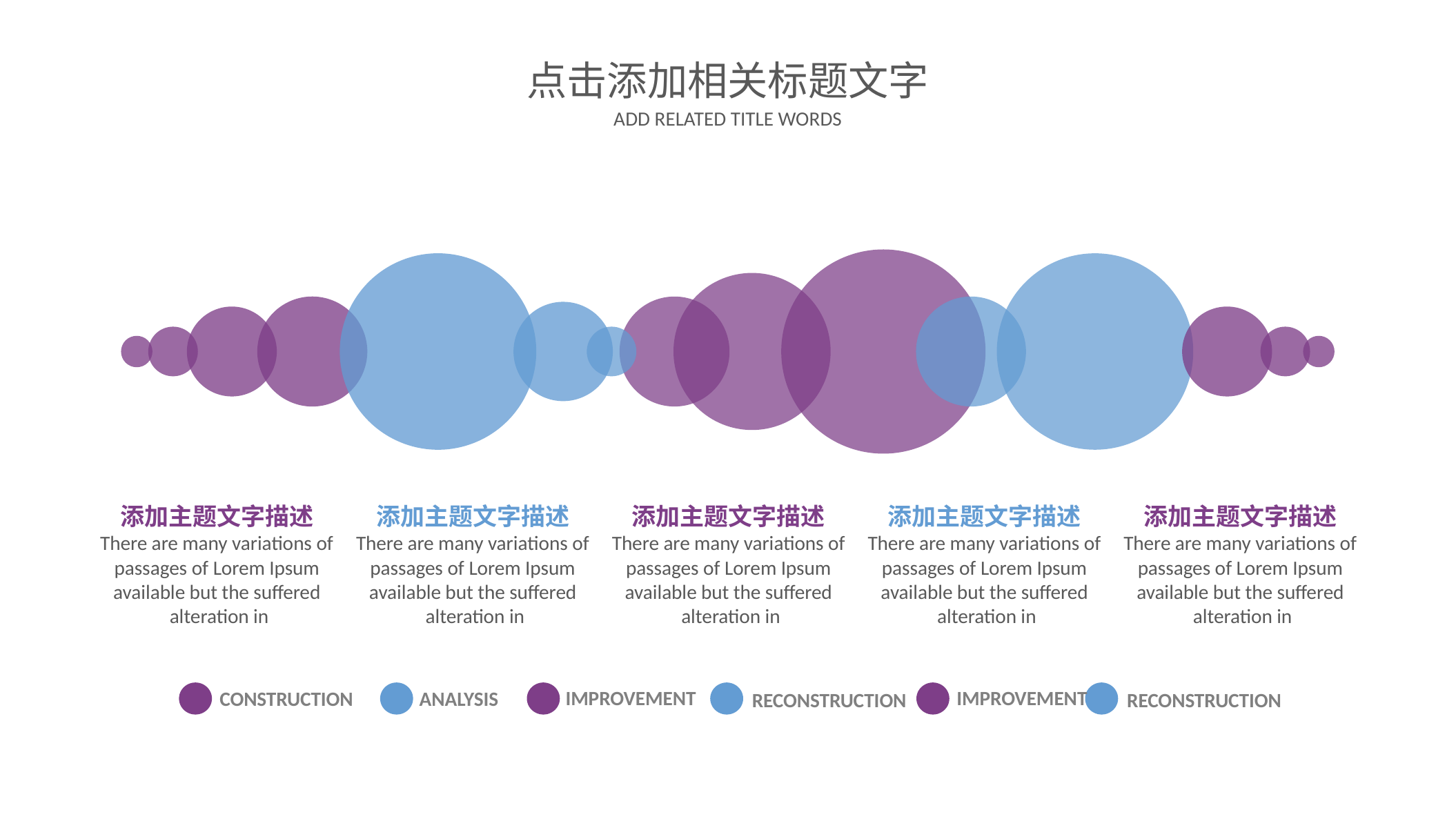

点击添加相关标题文字
ADD RELATED TITLE WORDS

添加主题文字描述
There are many variations of passages of Lorem Ipsum available but the suffered
 alteration in
添加主题文字描述
There are many variations of passages of Lorem Ipsum available but the suffered
 alteration in
添加主题文字描述
There are many variations of passages of Lorem Ipsum available but the suffered
 alteration in
添加主题文字描述
There are many variations of passages of Lorem Ipsum available but the suffered
 alteration in
添加主题文字描述
There are many variations of passages of Lorem Ipsum available but the suffered
 alteration in

CONSTRUCTION

ANALYSIS

IMPROVEMENT

RECONSTRUCTION
RECONSTRUCTION

IMPROVEMENT